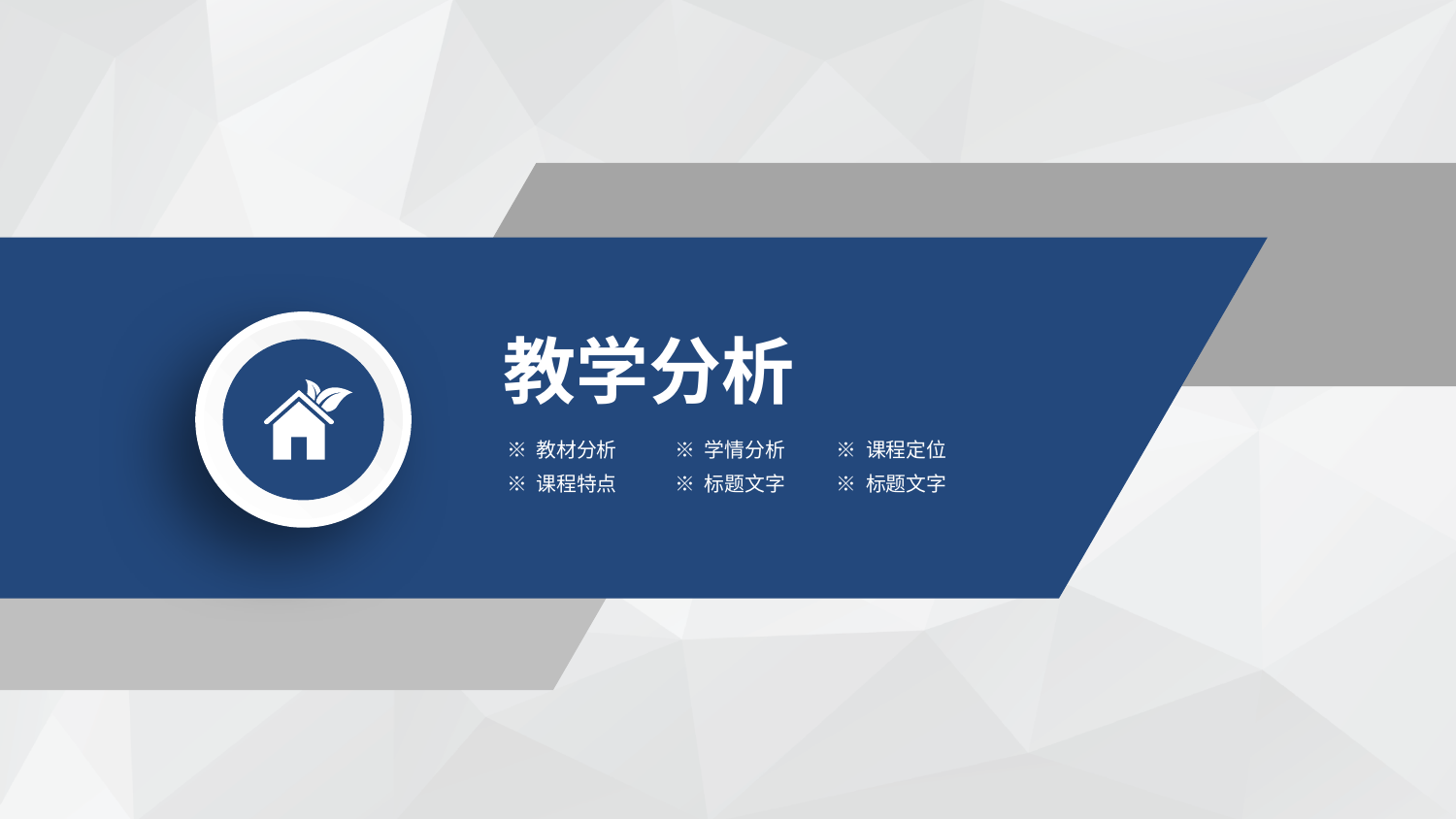

教学分析
※ 教材分析
※ 学情分析
※ 课程定位

※ 课程特点
※ 标题文字
※ 标题文字